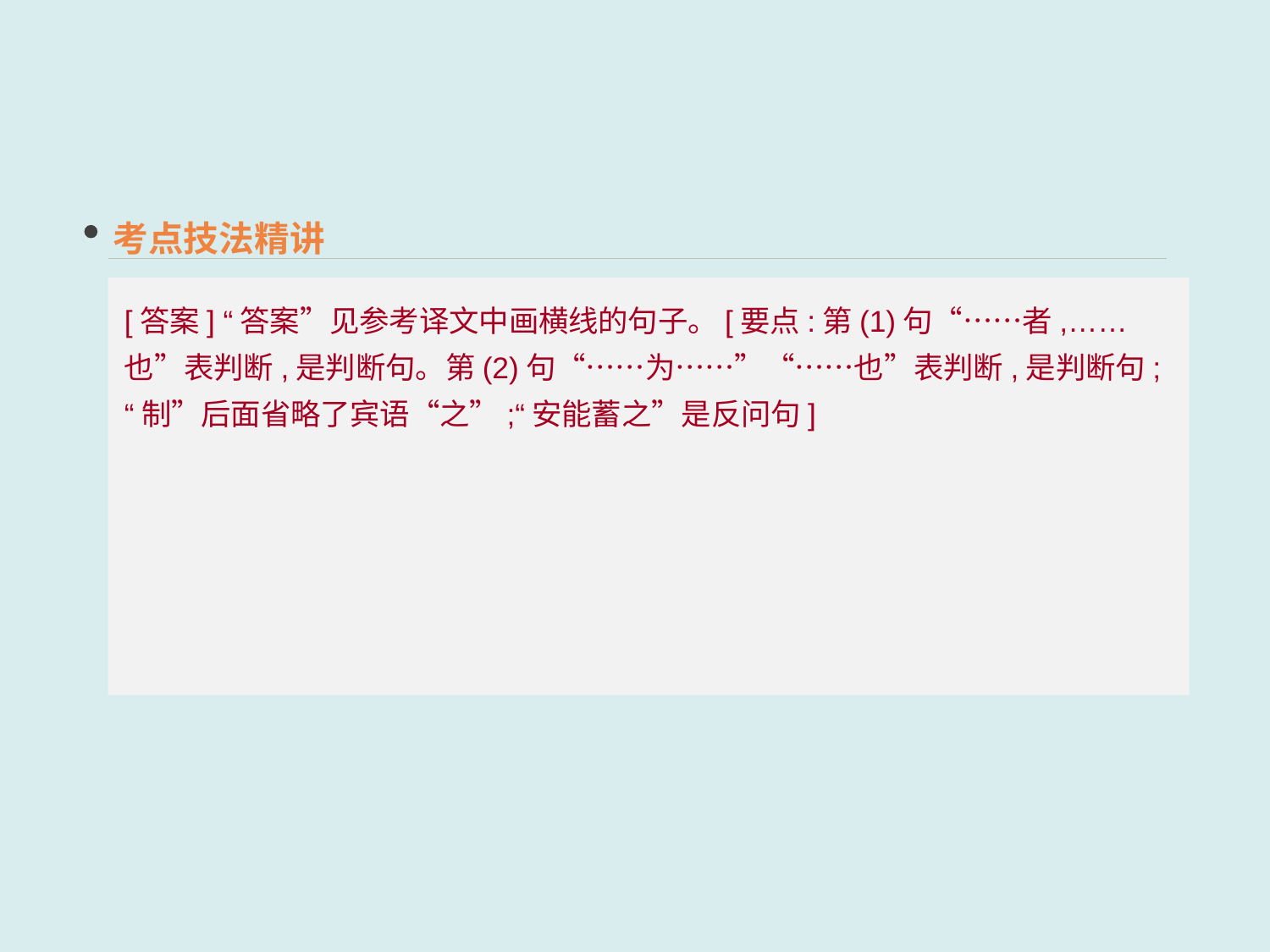

考点技法精讲

[答案] “答案”见参考译文中画横线的句子。[要点:第(1)句“……者,……也”表判断,是判断句。第(2)句“……为……”“……也”表判断,是判断句;“制”后面省略了宾语“之”;“安能蓄之”是反问句]